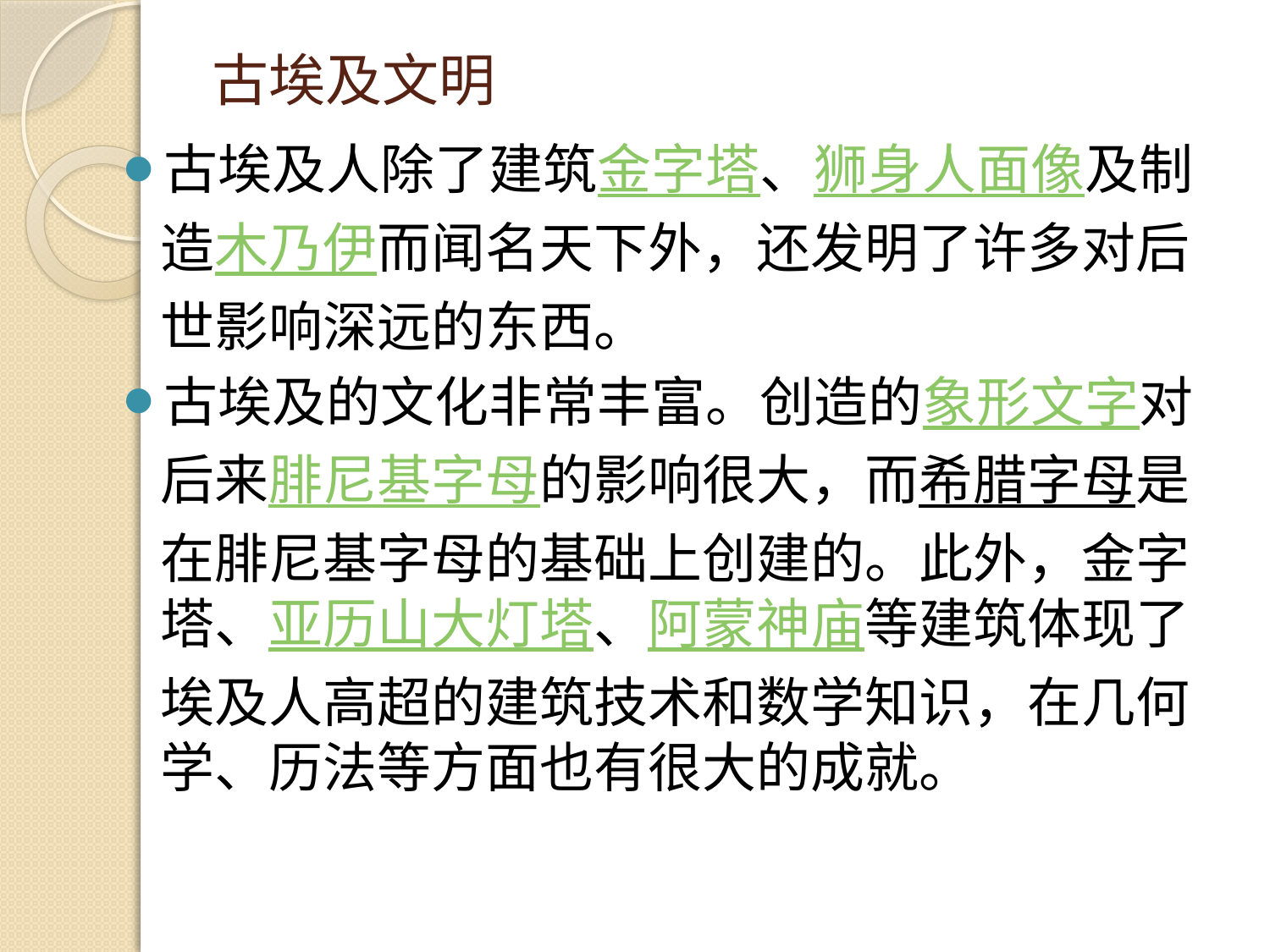

# 古埃及文明
古埃及人除了建筑金字塔、狮身人面像及制造木乃伊而闻名天下外，还发明了许多对后世影响深远的东西。
古埃及的文化非常丰富。创造的象形文字对后来腓尼基字母的影响很大，而希腊字母是在腓尼基字母的基础上创建的。此外，金字塔、亚历山大灯塔、阿蒙神庙等建筑体现了埃及人高超的建筑技术和数学知识，在几何学、历法等方面也有很大的成就。